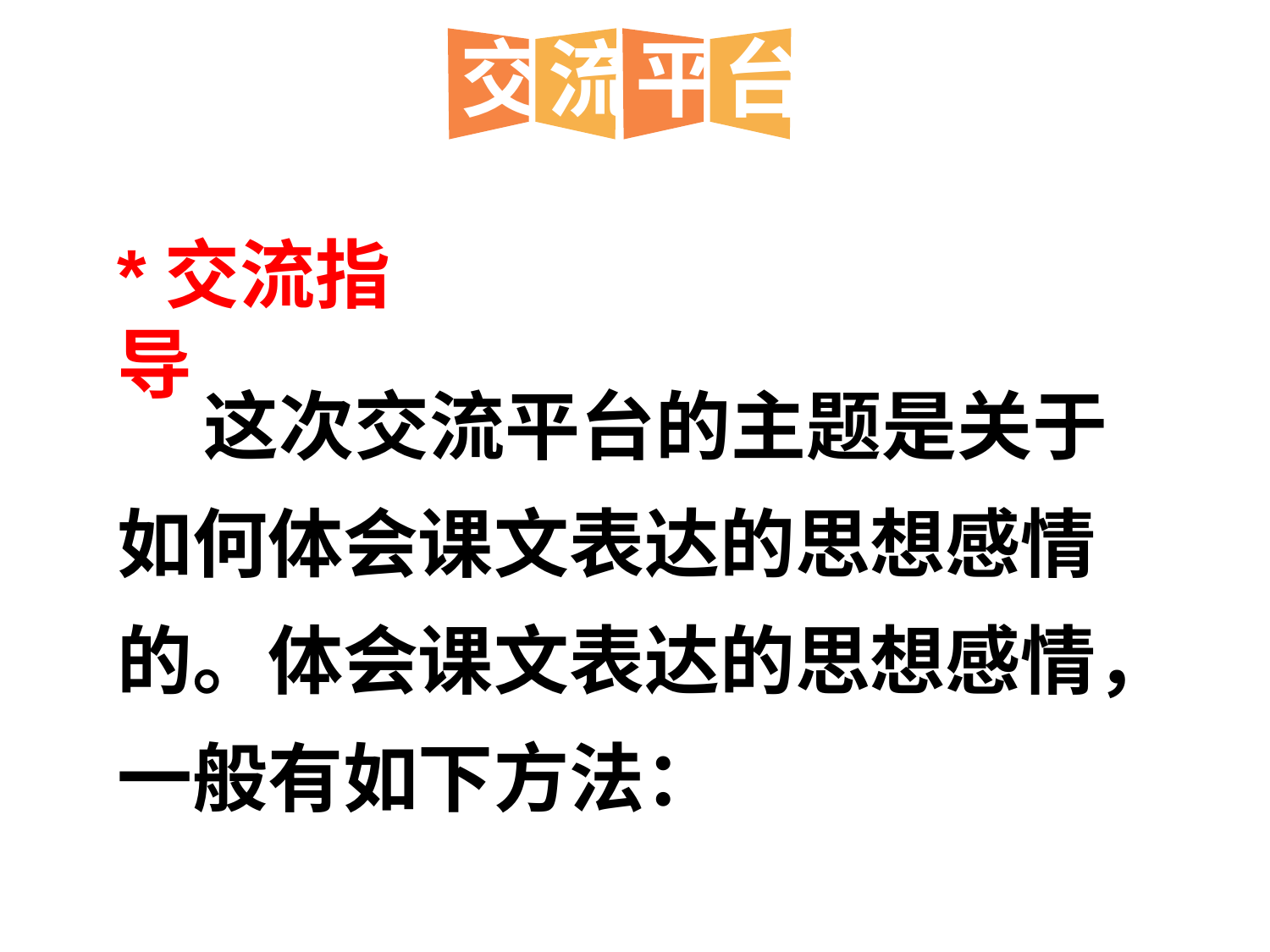

交
流
平
台
*交流指导
    这次交流平台的主题是关于如何体会课文表达的思想感情的。体会课文表达的思想感情，一般有如下方法：